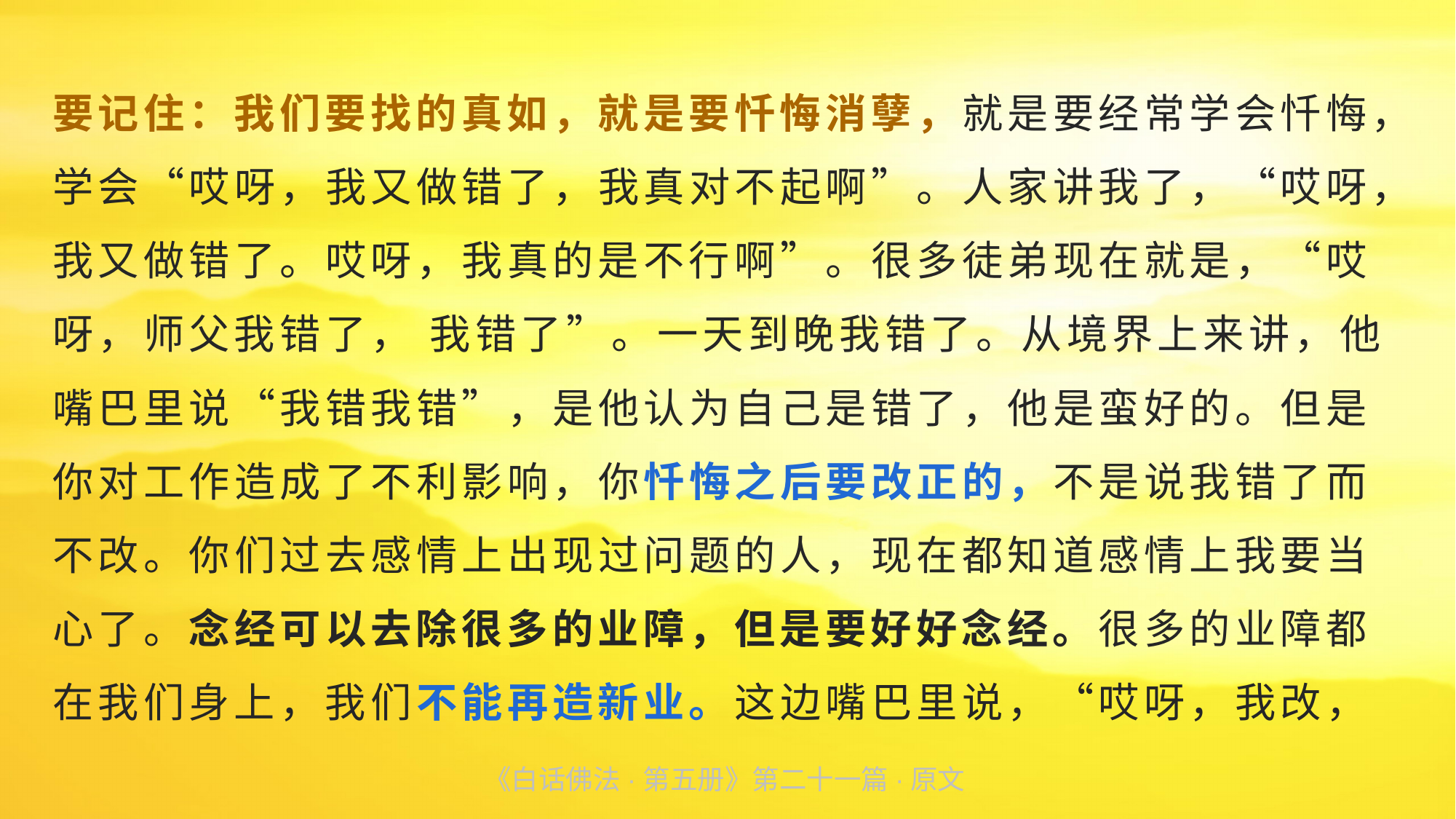

要记住：我们要找的真如，就是要忏悔消孽，就是要经常学会忏悔，学会“哎呀，我又做错了，我真对不起啊”。人家讲我了，“哎呀，我又做错了。哎呀，我真的是不行啊”。很多徒弟现在就是，“哎呀，师父我错了， 我错了”。一天到晚我错了。从境界上来讲，他嘴巴里说“我错我错”，是他认为自己是错了，他是蛮好的。但是你对工作造成了不利影响，你忏悔之后要改正的，不是说我错了而不改。你们过去感情上出现过问题的人，现在都知道感情上我要当心了。念经可以去除很多的业障，但是要好好念经。很多的业障都在我们身上，我们不能再造新业。这边嘴巴里说，“哎呀，我改，
《白话佛法·第五册》第二十一篇·原文